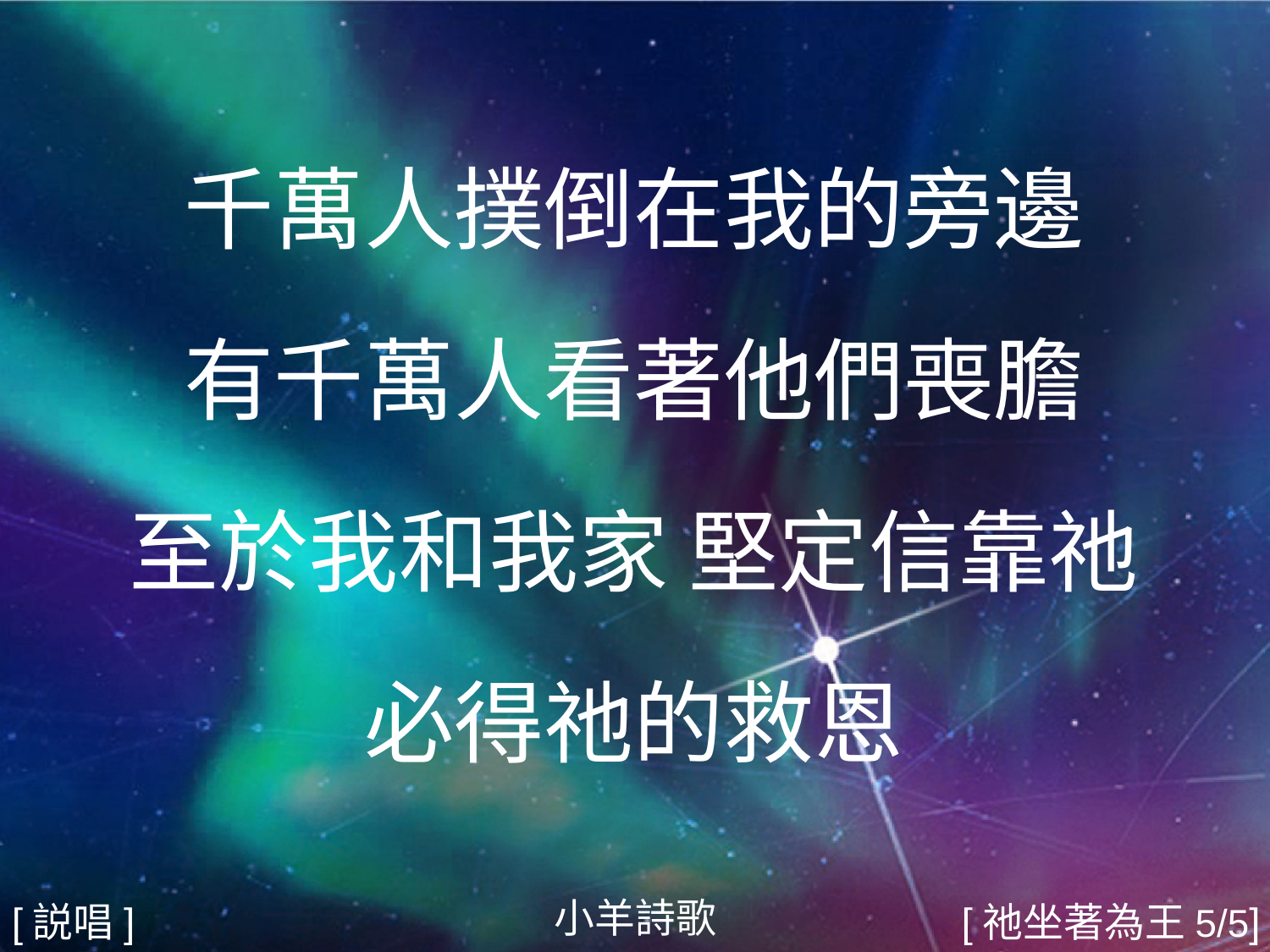

千萬人撲倒在我的旁邊

有千萬人看著他們喪膽

至於我和我家 堅定信靠祂

必得祂的救恩
#

小羊詩歌
[説唱]
[祂坐著為王5/5]